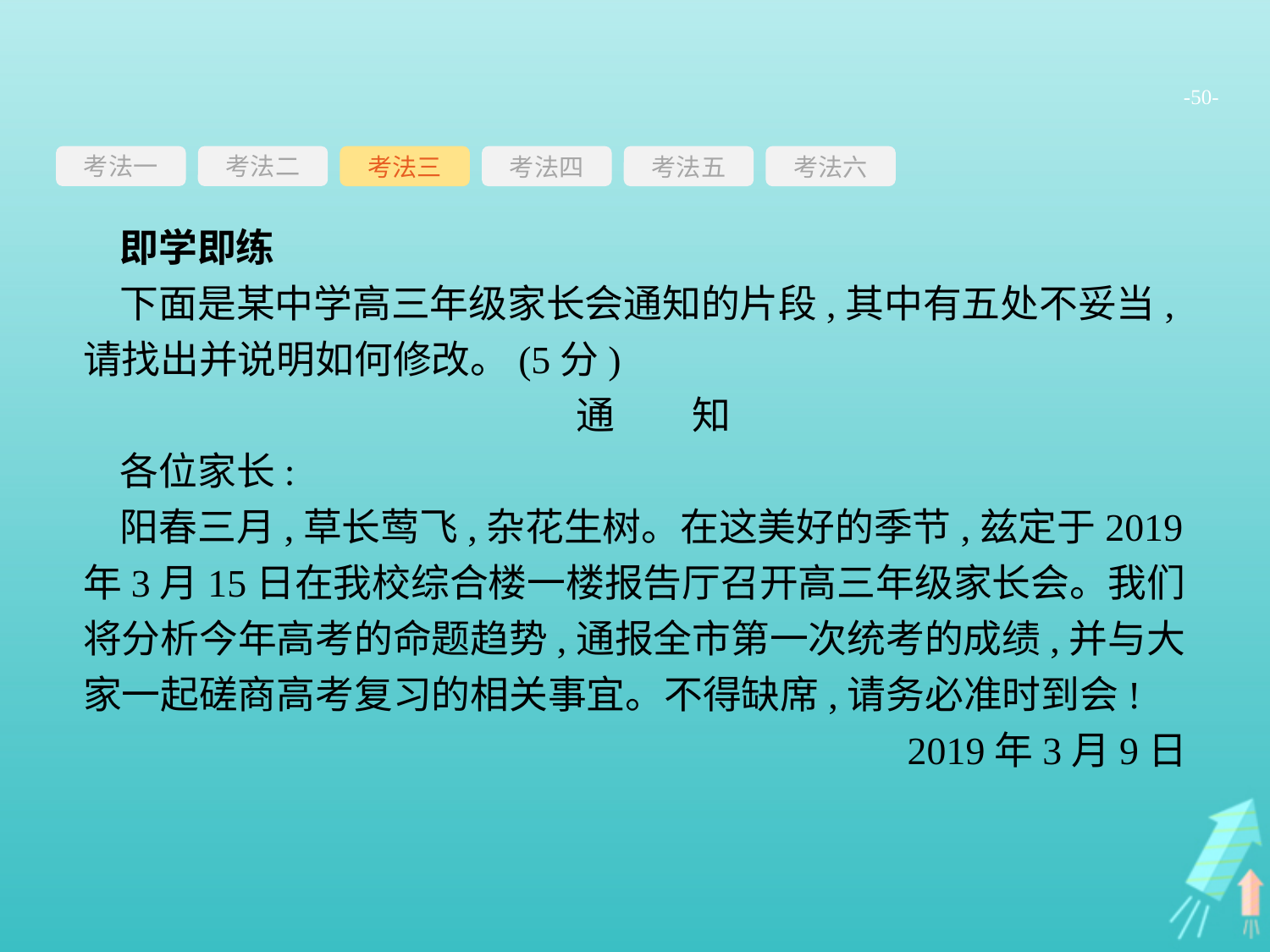

-50-
考法一
考法三
考法四
考法五
考法六
考法二
即学即练
下面是某中学高三年级家长会通知的片段,其中有五处不妥当,请找出并说明如何修改。(5分)
通　　知
各位家长:
阳春三月,草长莺飞,杂花生树。在这美好的季节,兹定于2019年3月15日在我校综合楼一楼报告厅召开高三年级家长会。我们将分析今年高考的命题趋势,通报全市第一次统考的成绩,并与大家一起磋商高考复习的相关事宜。不得缺席,请务必准时到会!
2019年3月9日